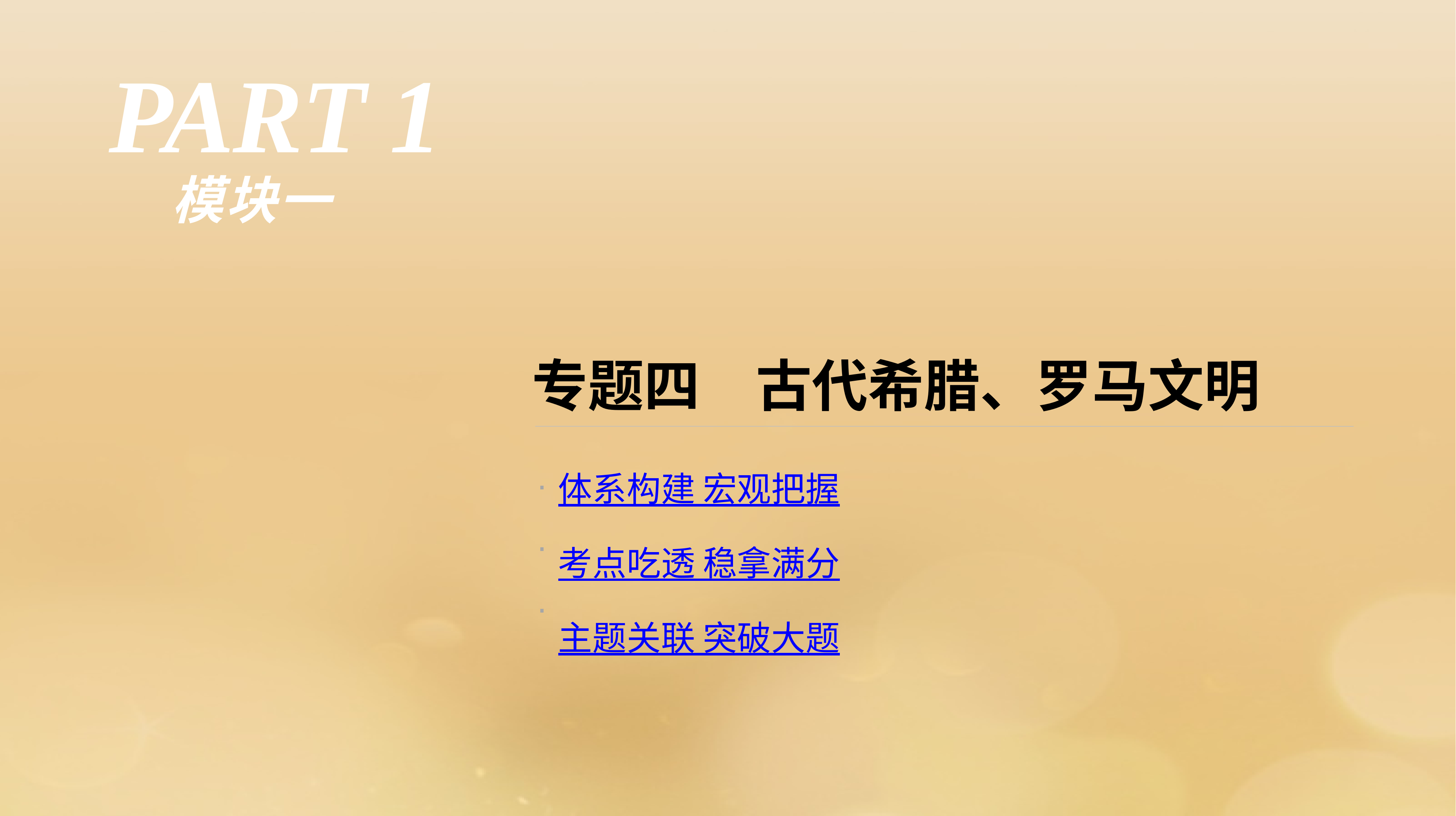

PART 1
模块一
专题四　古代希腊、罗马文明
·
·
·

体系构建 宏观把握
考点吃透 稳拿满分
主题关联 突破大题